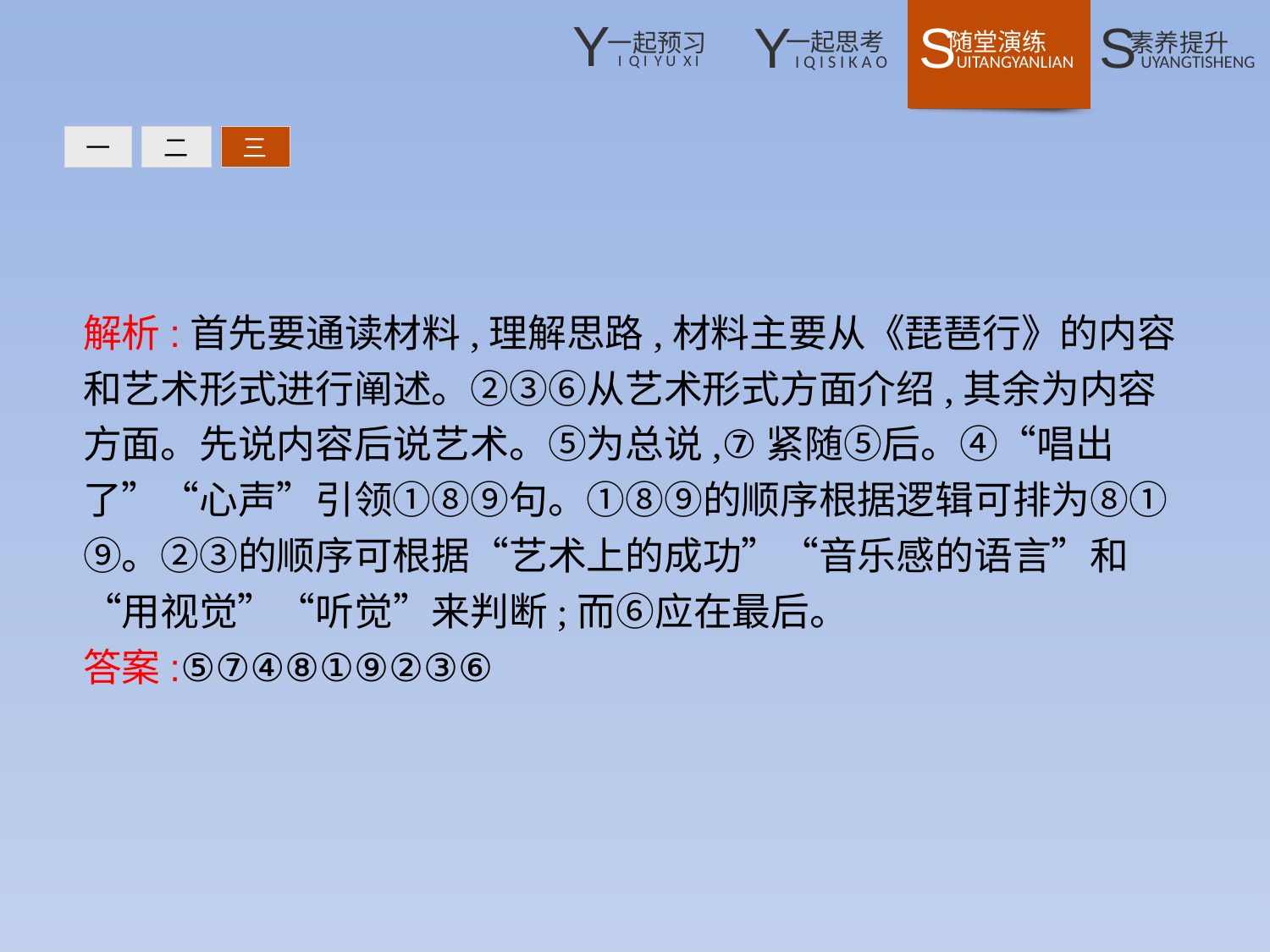

一
二
三
解析:首先要通读材料,理解思路,材料主要从《琵琶行》的内容和艺术形式进行阐述。②③⑥从艺术形式方面介绍,其余为内容方面。先说内容后说艺术。⑤为总说,⑦紧随⑤后。④“唱出了”“心声”引领①⑧⑨句。①⑧⑨的顺序根据逻辑可排为⑧①⑨。②③的顺序可根据“艺术上的成功”“音乐感的语言”和“用视觉”“听觉”来判断;而⑥应在最后。
答案:⑤⑦④⑧①⑨②③⑥